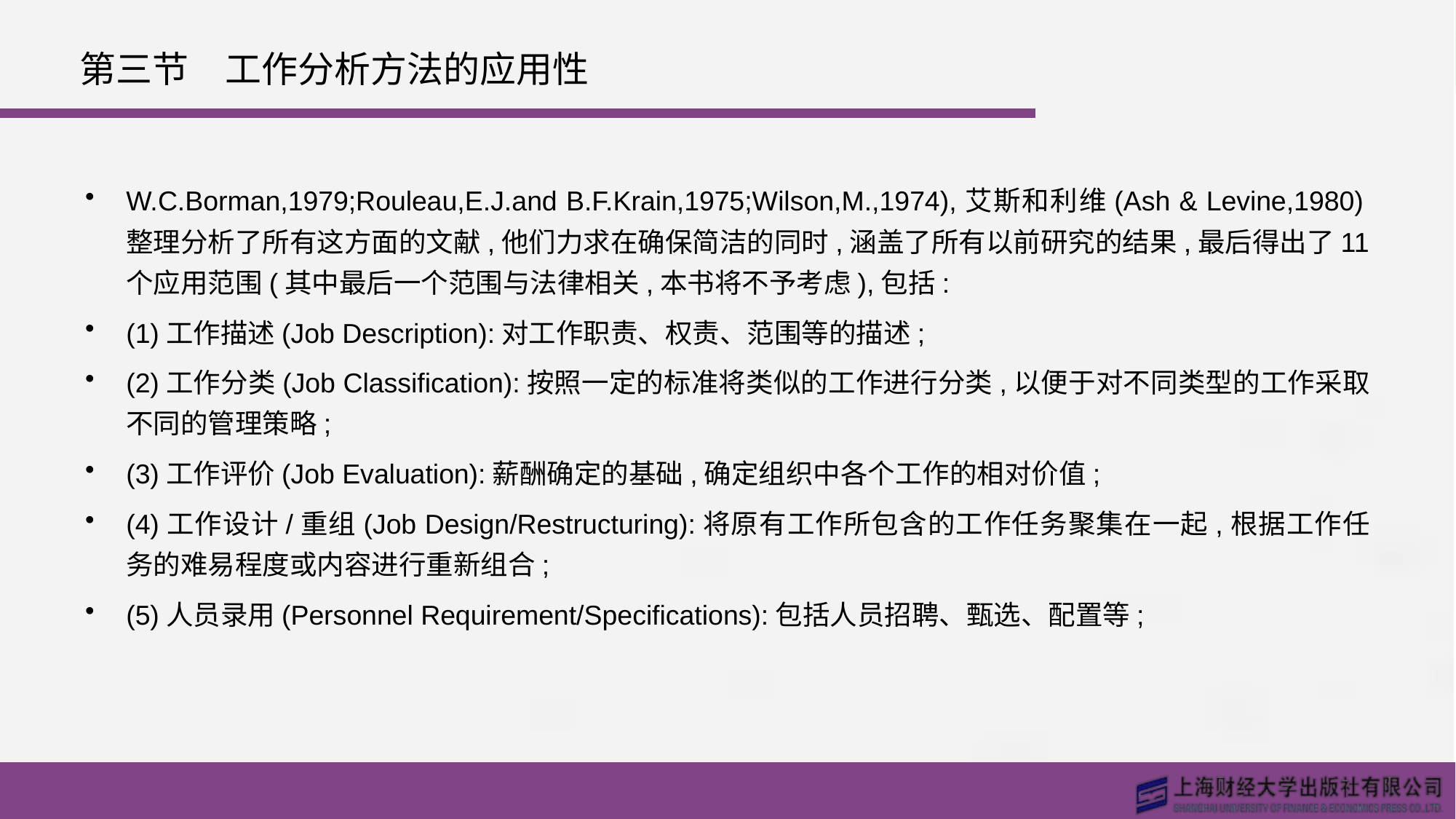

# 第三节　工作分析方法的应用性
W.C.Borman,1979;Rouleau,E.J.and B.F.Krain,1975;Wilson,M.,1974),艾斯和利维(Ash & Levine,1980)整理分析了所有这方面的文献,他们力求在确保简洁的同时,涵盖了所有以前研究的结果,最后得出了11个应用范围(其中最后一个范围与法律相关,本书将不予考虑),包括:
(1)工作描述(Job Description):对工作职责、权责、范围等的描述;
(2)工作分类(Job Classification):按照一定的标准将类似的工作进行分类,以便于对不同类型的工作采取不同的管理策略;
(3)工作评价(Job Evaluation):薪酬确定的基础,确定组织中各个工作的相对价值;
(4)工作设计/重组(Job Design/Restructuring):将原有工作所包含的工作任务聚集在一起,根据工作任务的难易程度或内容进行重新组合;
(5)人员录用(Personnel Requirement/Specifications):包括人员招聘、甄选、配置等;